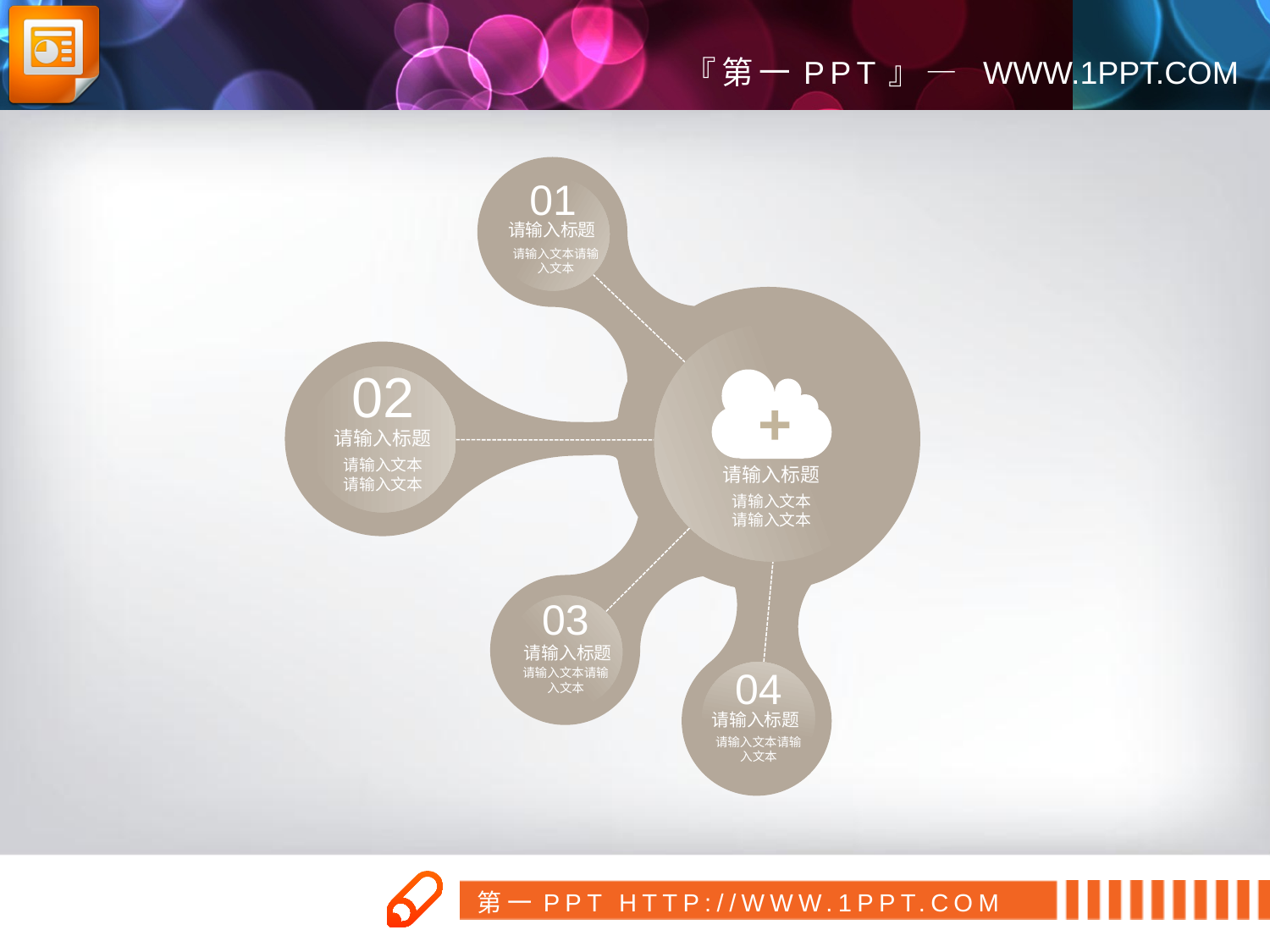

01

请输入标题

请输入文本请输入文本

02

请输入标题

请输入文本
请输入文本
请输入标题
请输入文本
请输入文本

03

请输入标题

04
请输入文本请输入文本

请输入标题
请输入文本请输入文本